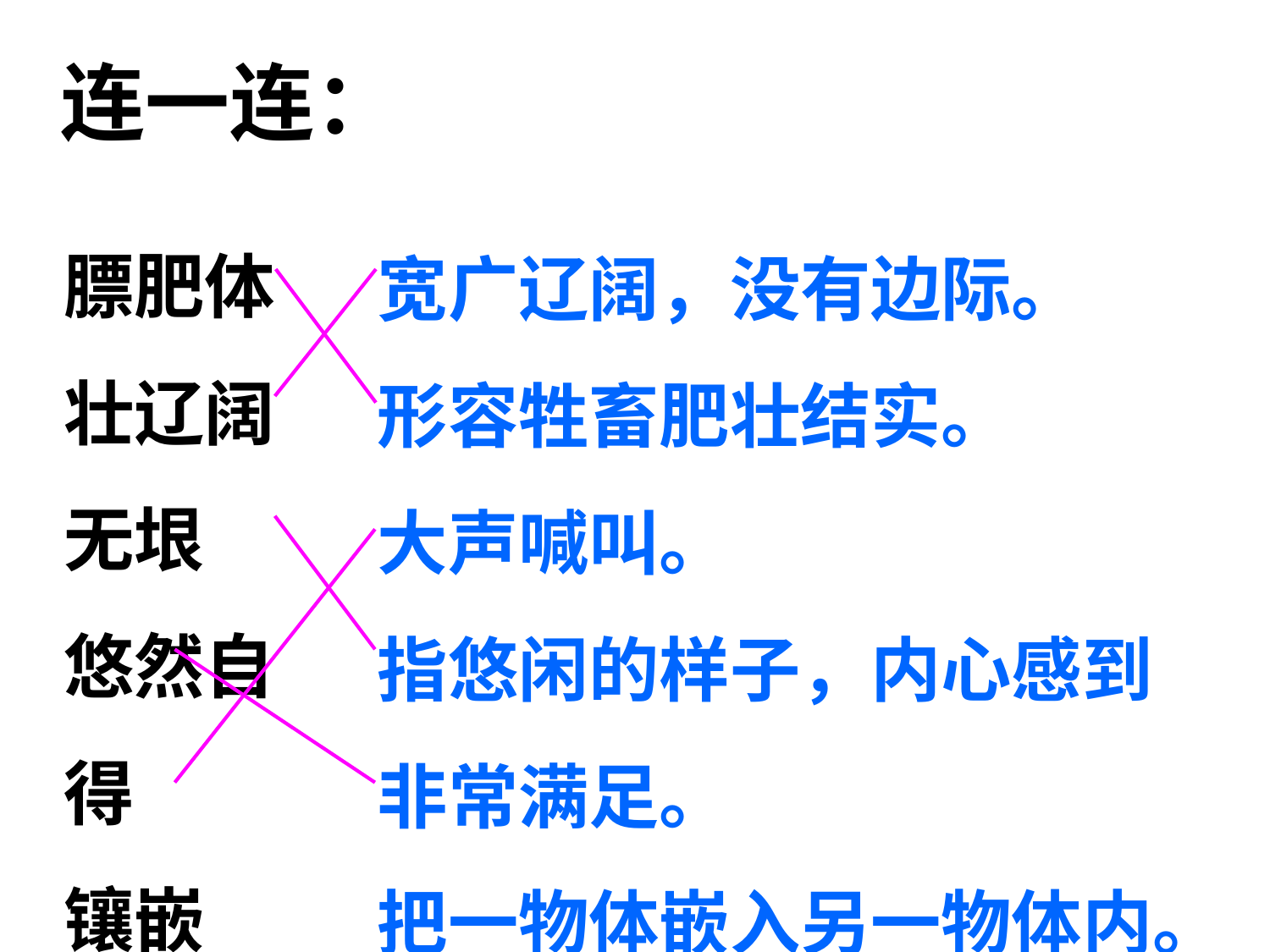

连一连：
膘肥体壮辽阔无垠
悠然自得
镶嵌
吆喝
宽广辽阔，没有边际。
形容牲畜肥壮结实。
大声喊叫。
指悠闲的样子，内心感到非常满足。
把一物体嵌入另一物体内。